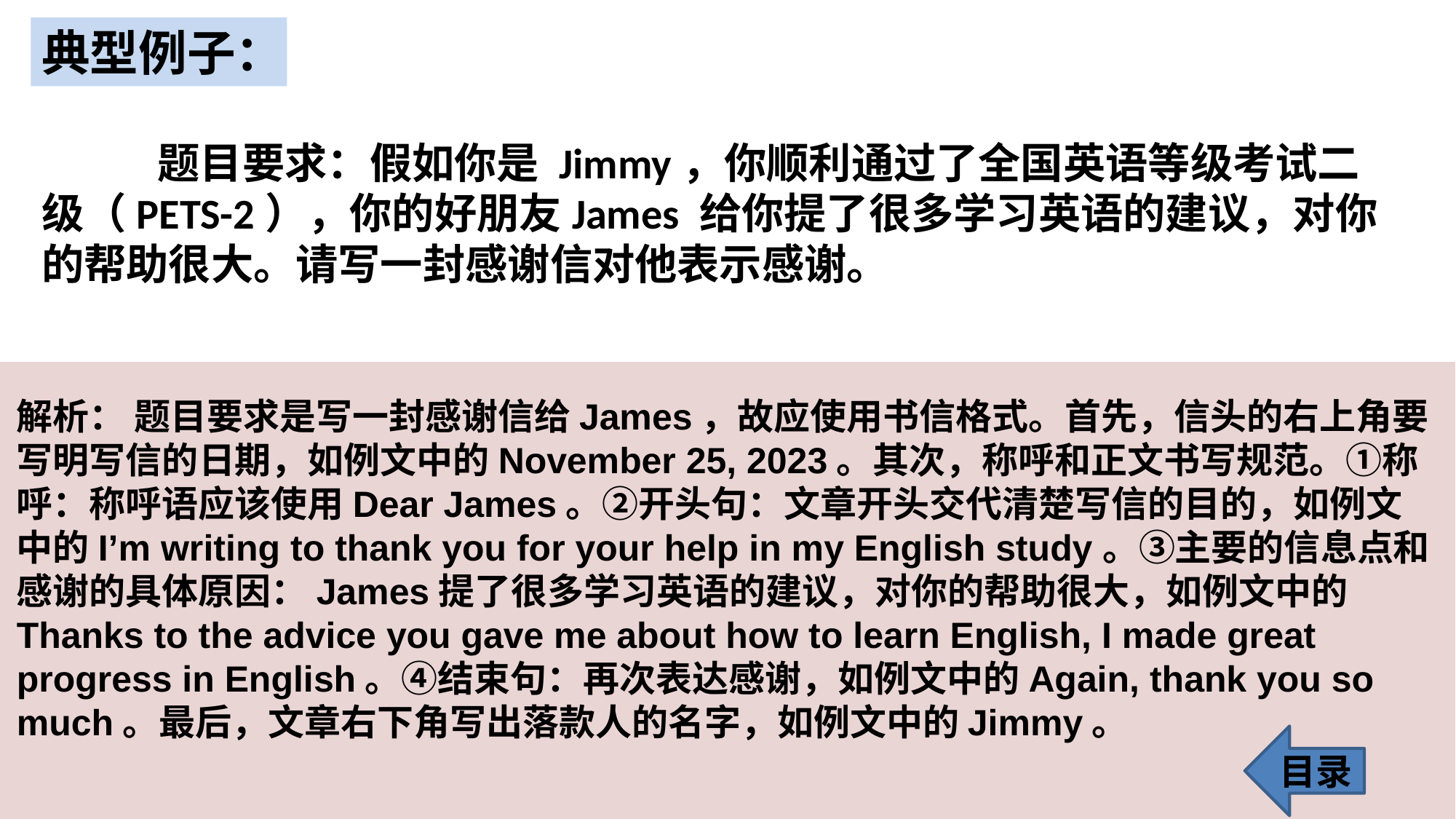

典型例子：
           题目要求：假如你是 Jimmy，你顺利通过了全国英语等级考试二级（PETS-2），你的好朋友James 给你提了很多学习英语的建议，对你的帮助很大。请写一封感谢信对他表示感谢。

解析： 题目要求是写一封感谢信给James，故应使用书信格式。首先，信头的右上角要写明写信的日期，如例文中的November 25, 2023。其次，称呼和正文书写规范。①称呼：称呼语应该使用Dear James。②开头句：文章开头交代清楚写信的目的，如例文中的I’m writing to thank you for your help in my English study。③主要的信息点和感谢的具体原因：James提了很多学习英语的建议，对你的帮助很大，如例文中的Thanks to the advice you gave me about how to learn English, I made great progress in English。④结束句：再次表达感谢，如例文中的Again, thank you so much。最后，文章右下角写出落款人的名字，如例文中的Jimmy。
目录
25